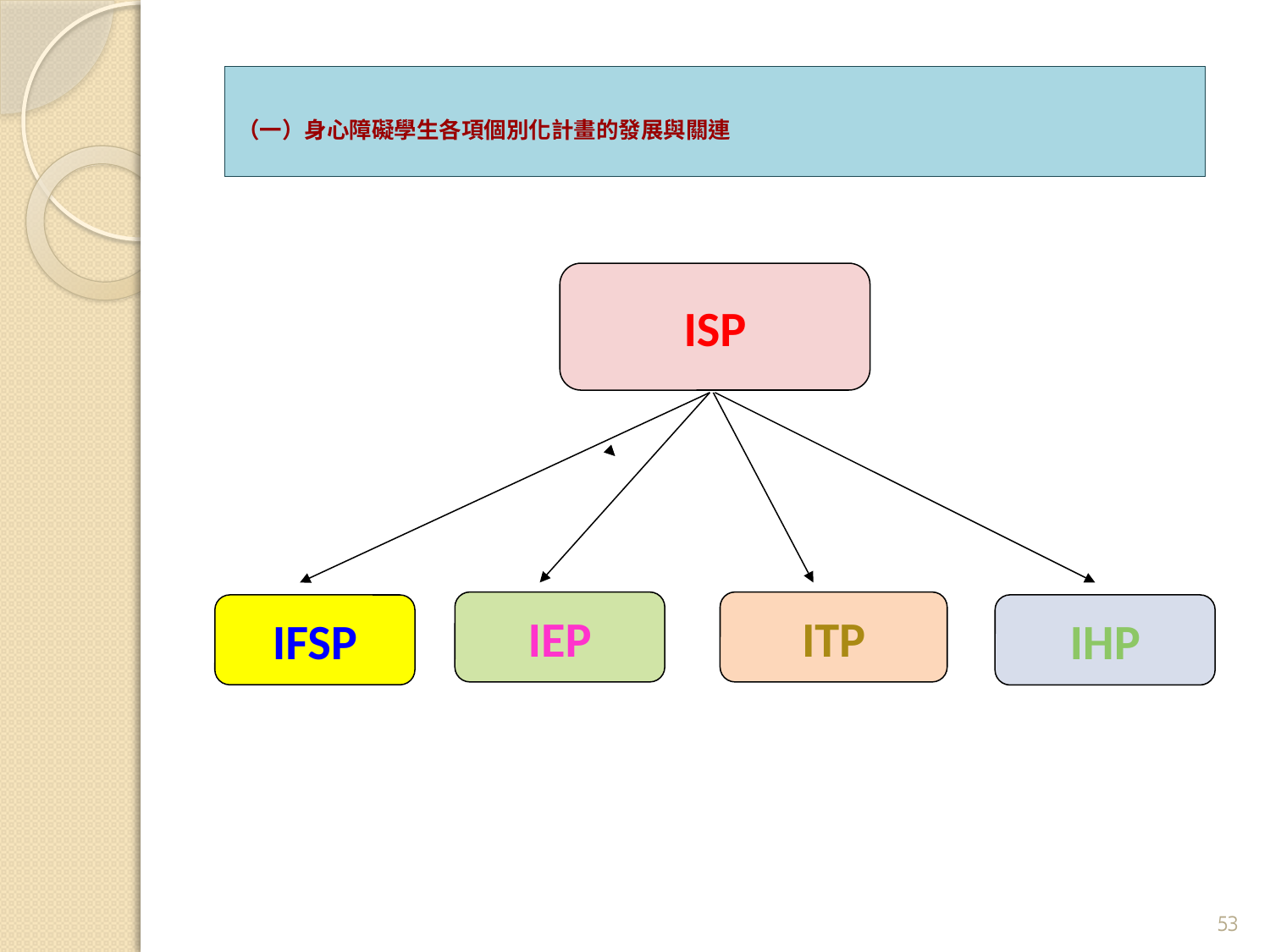

# （一）身心障礙學生各項個別化計畫的發展與關連

ISP

IEP
ITP
IFSP
IHP
53